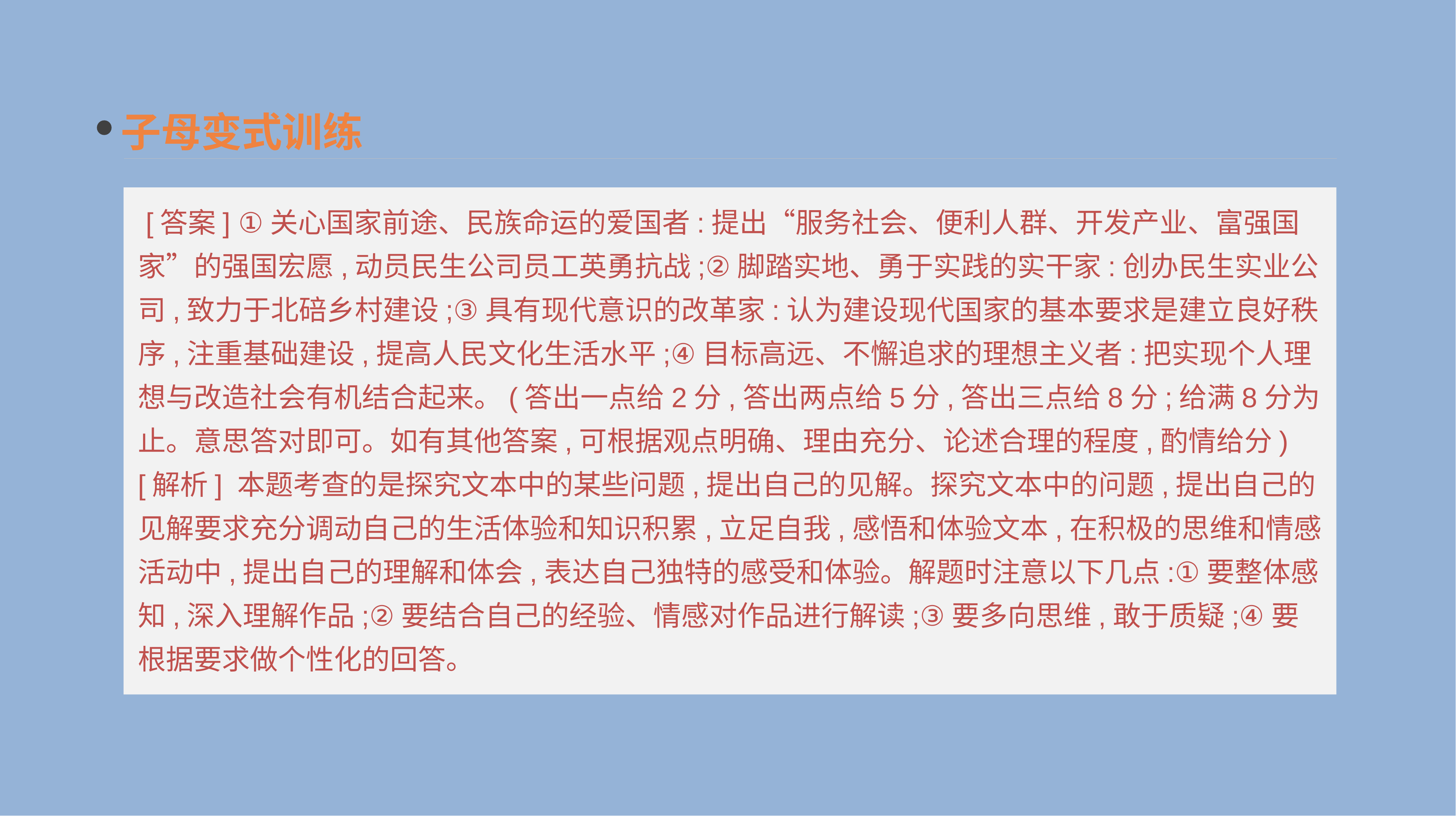

子母变式训练

 [答案] ①关心国家前途、民族命运的爱国者:提出“服务社会、便利人群、开发产业、富强国家”的强国宏愿,动员民生公司员工英勇抗战;②脚踏实地、勇于实践的实干家:创办民生实业公司,致力于北碚乡村建设;③具有现代意识的改革家:认为建设现代国家的基本要求是建立良好秩序,注重基础建设,提高人民文化生活水平;④目标高远、不懈追求的理想主义者:把实现个人理想与改造社会有机结合起来。(答出一点给2分,答出两点给5分,答出三点给8分;给满8分为止。意思答对即可。如有其他答案,可根据观点明确、理由充分、论述合理的程度,酌情给分)
[解析] 本题考查的是探究文本中的某些问题,提出自己的见解。探究文本中的问题,提出自己的见解要求充分调动自己的生活体验和知识积累,立足自我,感悟和体验文本,在积极的思维和情感活动中,提出自己的理解和体会,表达自己独特的感受和体验。解题时注意以下几点:①要整体感知,深入理解作品;②要结合自己的经验、情感对作品进行解读;③要多向思维,敢于质疑;④要根据要求做个性化的回答。